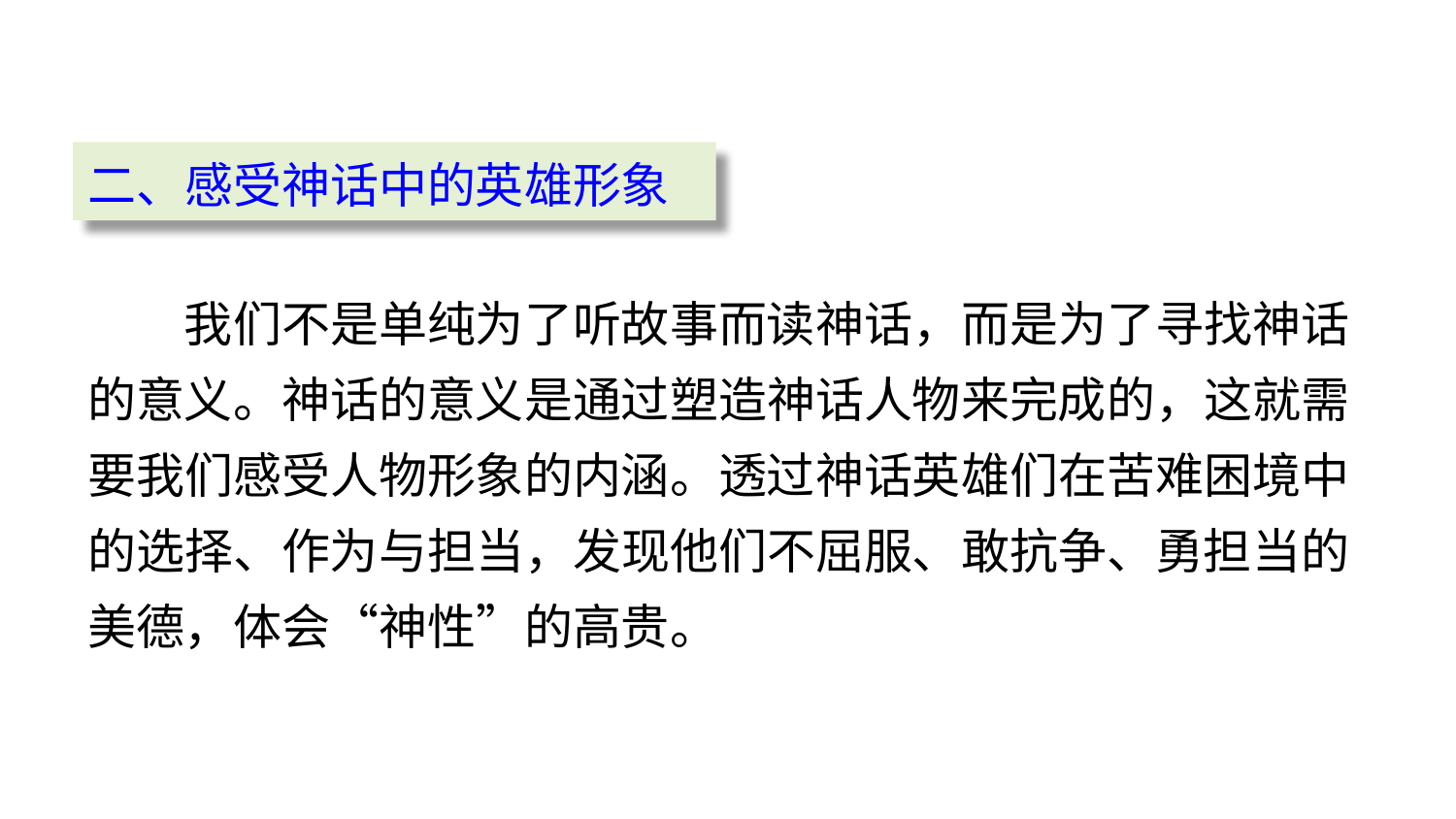

二、感受神话中的英雄形象
我们不是单纯为了听故事而读神话，而是为了寻找神话的意义。神话的意义是通过塑造神话人物来完成的，这就需要我们感受人物形象的内涵。透过神话英雄们在苦难困境中的选择、作为与担当，发现他们不屈服、敢抗争、勇担当的美德，体会“神性”的高贵。